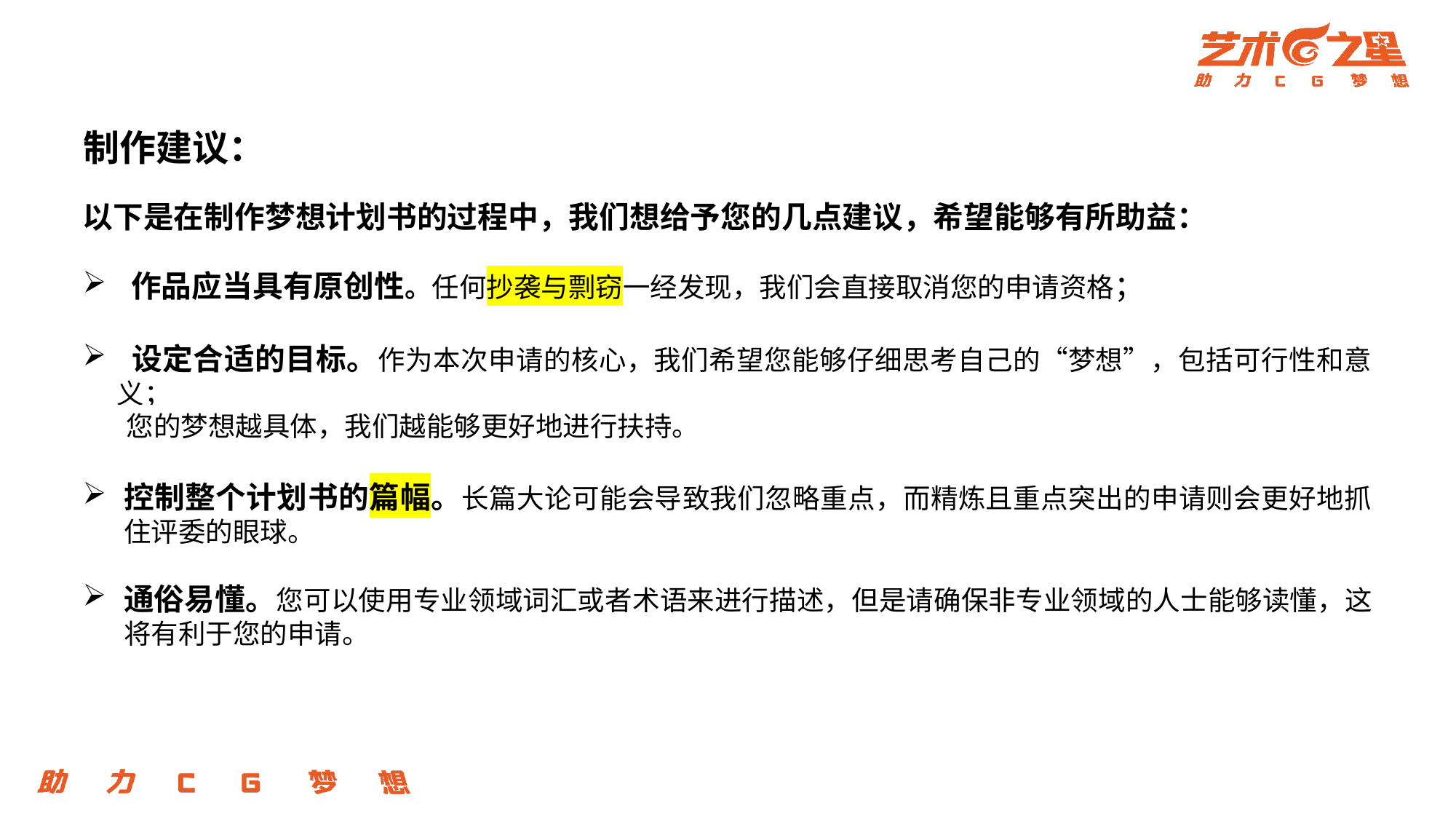

制作建议：
以下是在制作梦想计划书的过程中，我们想给予您的几点建议，希望能够有所助益：

 作品应当具有原创性。任何抄袭与剽窃一经发现，我们会直接取消您的申请资格；

 设定合适的目标。作为本次申请的核心，我们希望您能够仔细思考自己的“梦想”，包括可行性和意义；
      您的梦想越具体，我们越能够更好地进行扶持。

控制整个计划书的篇幅。长篇大论可能会导致我们忽略重点，而精炼且重点突出的申请则会更好地抓住评委的眼球。

通俗易懂。您可以使用专业领域词汇或者术语来进行描述，但是请确保非专业领域的人士能够读懂，这将有利于您的申请。